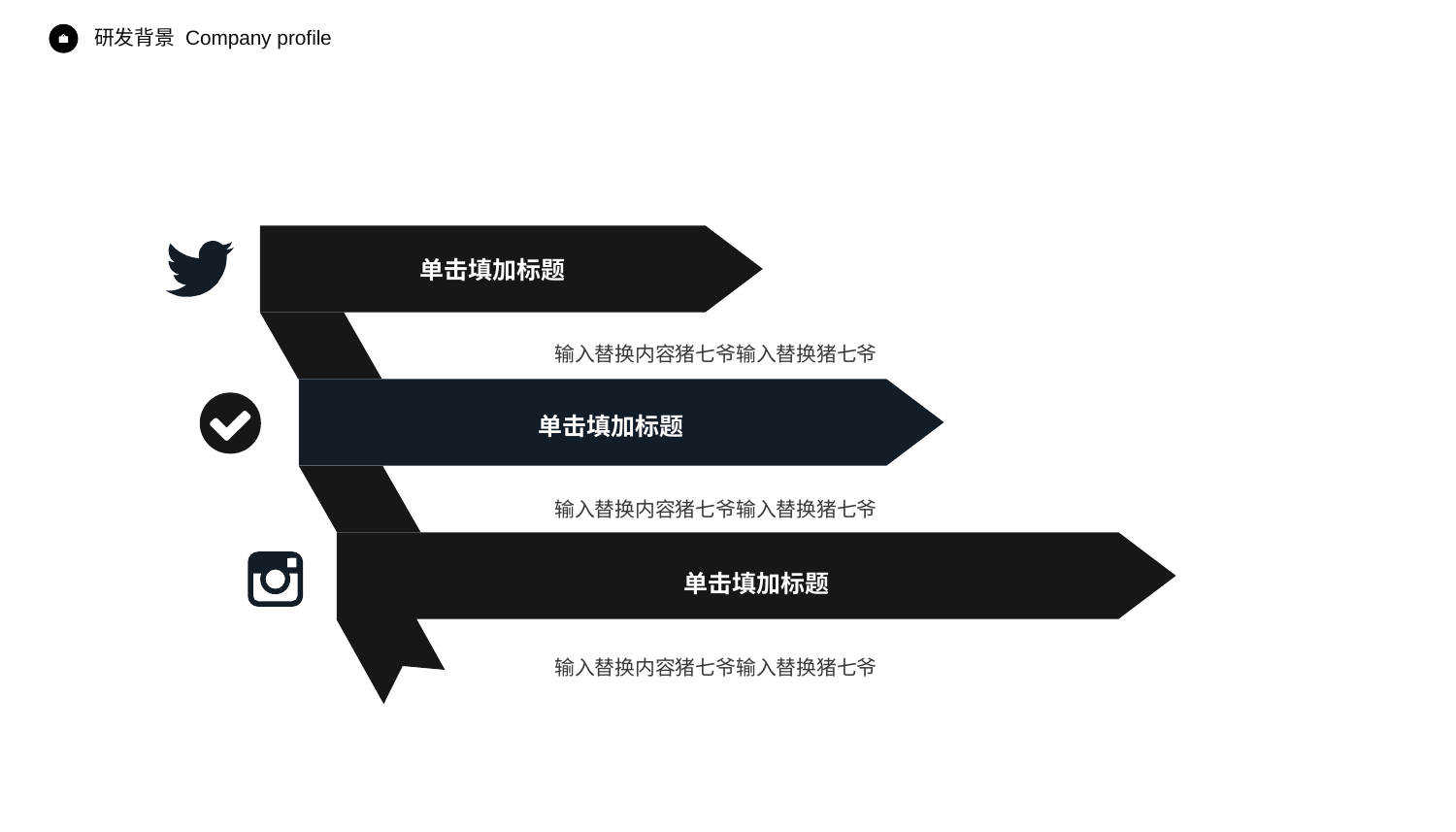

Company profile
研发背景

单击填加标题

输入替换内容猪七爷输入替换猪七爷

单击填加标题

输入替换内容猪七爷输入替换猪七爷

单击填加标题

输入替换内容猪七爷输入替换猪七爷